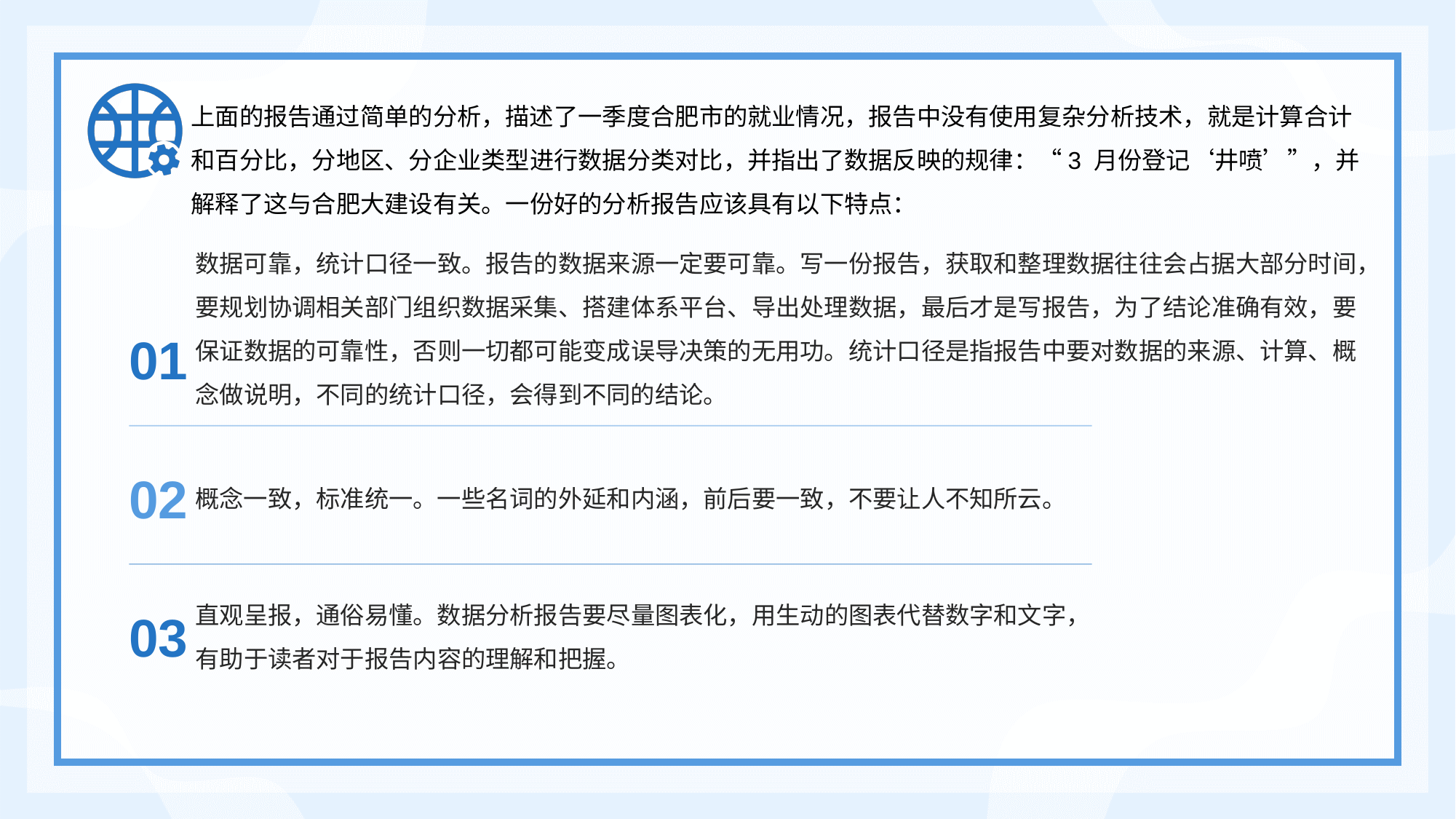

上面的报告通过简单的分析，描述了一季度合肥市的就业情况，报告中没有使用复杂分析技术，就是计算合计和百分比，分地区、分企业类型进行数据分类对比，并指出了数据反映的规律：“3 月份登记‘井喷’”，并解释了这与合肥大建设有关。一份好的分析报告应该具有以下特点：
数据可靠，统计口径一致。报告的数据来源一定要可靠。写一份报告，获取和整理数据往往会占据大部分时间，要规划协调相关部门组织数据采集、搭建体系平台、导出处理数据，最后才是写报告，为了结论准确有效，要保证数据的可靠性，否则一切都可能变成误导决策的无用功。统计口径是指报告中要对数据的来源、计算、概念做说明，不同的统计口径，会得到不同的结论。
01
02
概念一致，标准统一。一些名词的外延和内涵，前后要一致，不要让人不知所云。
03
直观呈报，通俗易懂。数据分析报告要尽量图表化，用生动的图表代替数字和文字，有助于读者对于报告内容的理解和把握。